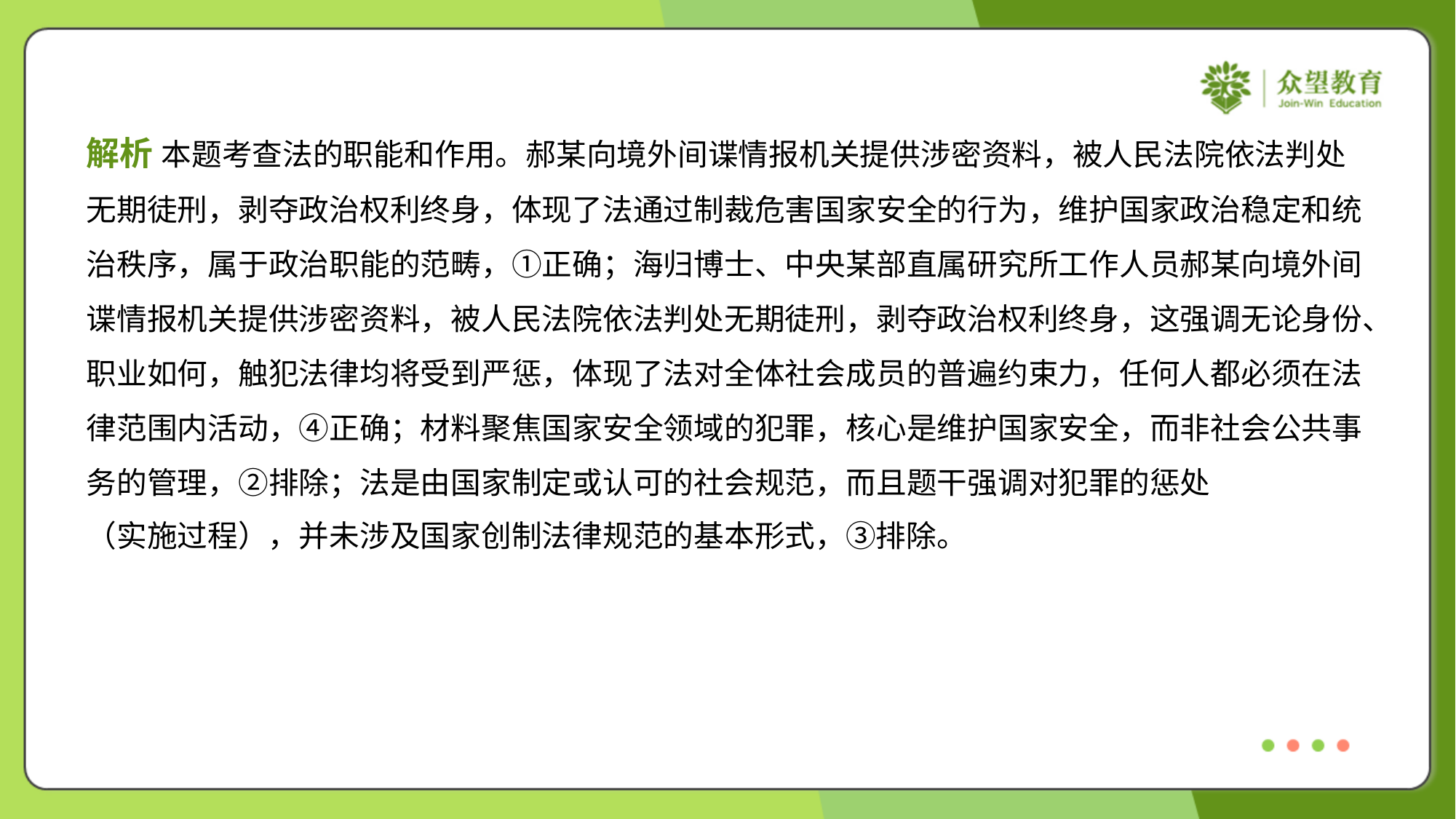

解析 本题考查法的职能和作用。郝某向境外间谍情报机关提供涉密资料，被人民法院依法判处
无期徒刑，剥夺政治权利终身，体现了法通过制裁危害国家安全的行为，维护国家政治稳定和统
治秩序，属于政治职能的范畴，①正确；海归博士、中央某部直属研究所工作人员郝某向境外间
谍情报机关提供涉密资料，被人民法院依法判处无期徒刑，剥夺政治权利终身，这强调无论身份、
职业如何，触犯法律均将受到严惩，体现了法对全体社会成员的普遍约束力，任何人都必须在法
律范围内活动，④正确；材料聚焦国家安全领域的犯罪，核心是维护国家安全，而非社会公共事
务的管理，②排除；法是由国家制定或认可的社会规范，而且题干强调对犯罪的惩处
（实施过程），并未涉及国家创制法律规范的基本形式，③排除。